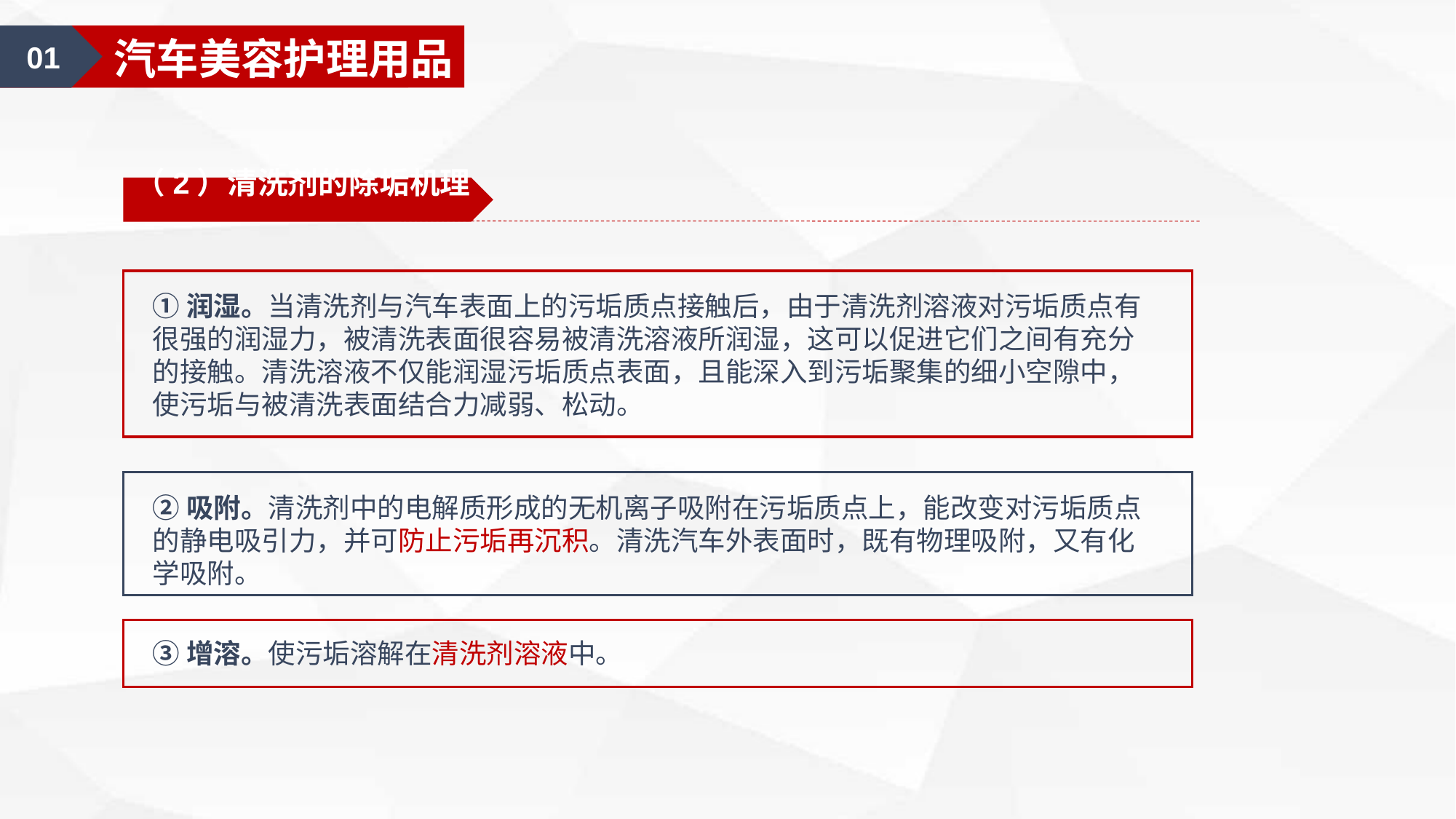

01
汽车美容认知

01
汽车美容护理用品
（2）清洗剂的除垢机理

①润湿。当清洗剂与汽车表面上的污垢质点接触后，由于清洗剂溶液对污垢质点有很强的润湿力，被清洗表面很容易被清洗溶液所润湿，这可以促进它们之间有充分的接触。清洗溶液不仅能润湿污垢质点表面，且能深入到污垢聚集的细小空隙中，使污垢与被清洗表面结合力减弱、松动。

②吸附。清洗剂中的电解质形成的无机离子吸附在污垢质点上，能改变对污垢质点的静电吸引力，并可防止污垢再沉积。清洗汽车外表面时，既有物理吸附，又有化学吸附。

③增溶。使污垢溶解在清洗剂溶液中。